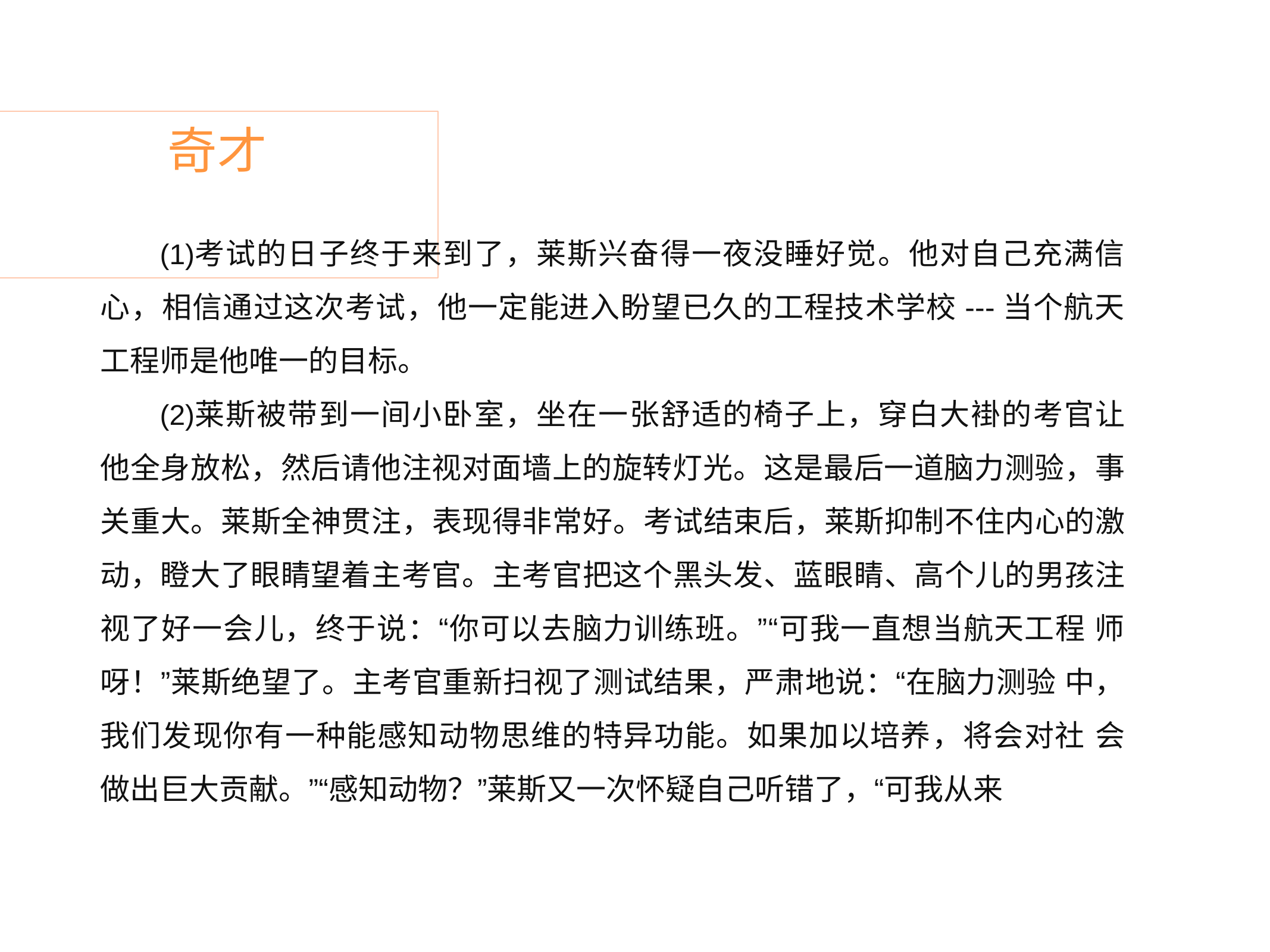

# 奇才
考试的日子终于来到了，莱斯兴奋得一夜没睡好觉。他对自己充满信 心，相信通过这次考试，他一定能进入盼望已久的工程技术学校---当个航天 工程师是他唯一的目标。
莱斯被带到一间小卧室，坐在一张舒适的椅子上，穿白大褂的考官让 他全身放松，然后请他注视对面墙上的旋转灯光。这是最后一道脑力测验，事 关重大。莱斯全神贯注，表现得非常好。考试结束后，莱斯抑制不住内心的激 动，瞪大了眼睛望着主考官。主考官把这个黑头发、蓝眼睛、高个儿的男孩注 视了好一会儿，终于说：“你可以去脑力训练班。”“可我一直想当航天工程 师呀！”莱斯绝望了。主考官重新扫视了测试结果，严肃地说：“在脑力测验 中，我们发现你有一种能感知动物思维的特异功能。如果加以培养，将会对社 会做出巨大贡献。”“感知动物？”莱斯又一次怀疑自己听错了，“可我从来